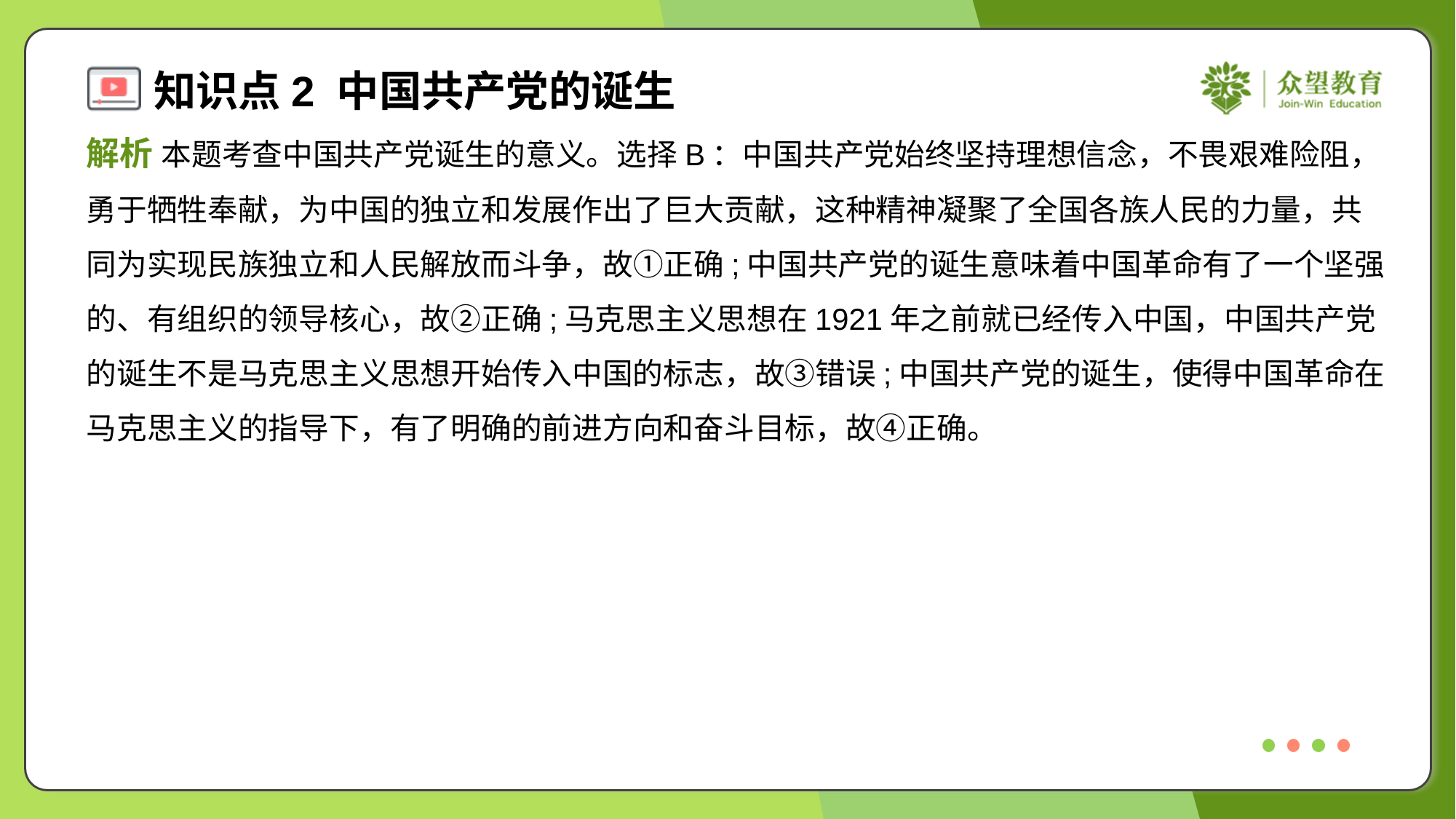

解析 本题考查中国共产党诞生的意义。选择B：中国共产党始终坚持理想信念，不畏艰难险阻，
勇于牺牲奉献，为中国的独立和发展作出了巨大贡献，这种精神凝聚了全国各族人民的力量，共
同为实现民族独立和人民解放而斗争，故①正确;中国共产党的诞生意味着中国革命有了一个坚强
的、有组织的领导核心，故②正确;马克思主义思想在1921年之前就已经传入中国，中国共产党
的诞生不是马克思主义思想开始传入中国的标志，故③错误;中国共产党的诞生，使得中国革命在
马克思主义的指导下，有了明确的前进方向和奋斗目标，故④正确。